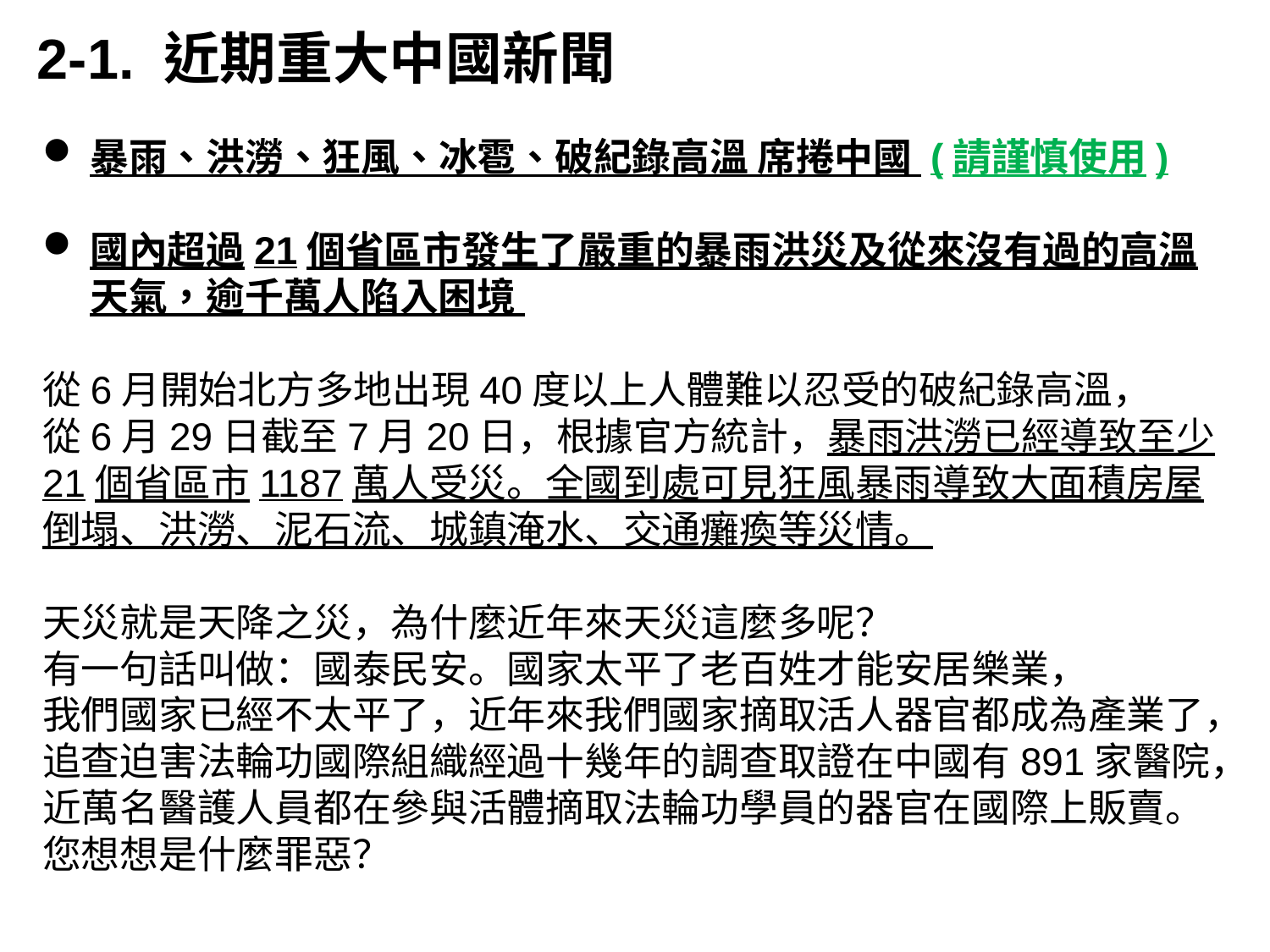

2-1. 近期重大中國新聞
暴雨、洪澇、狂風、冰雹、破紀錄高溫 席捲中國 (請謹慎使用)

國內超過21個省區市發生了嚴重的暴雨洪災及從來沒有過的高溫天氣，逾千萬人陷入困境

從6月開始北方多地出現40度以上人體難以忍受的破紀錄高溫，
從6月29日截至7月20日，根據官方統計，暴雨洪澇已經導致至少21個省區市1187萬人受災。全國到處可見狂風暴雨導致大面積房屋倒塌、洪澇、泥石流、城鎮淹水、交通癱瘓等災情。

天災就是天降之災，為什麼近年來天災這麼多呢？
有一句話叫做：國泰民安。國家太平了老百姓才能安居樂業，
我們國家已經不太平了，近年來我們國家摘取活人器官都成為產業了，追查迫害法輪功國際組織經過十幾年的調查取證在中國有891家醫院，近萬名醫護人員都在參與活體摘取法輪功學員的器官在國際上販賣。您想想是什麼罪惡？